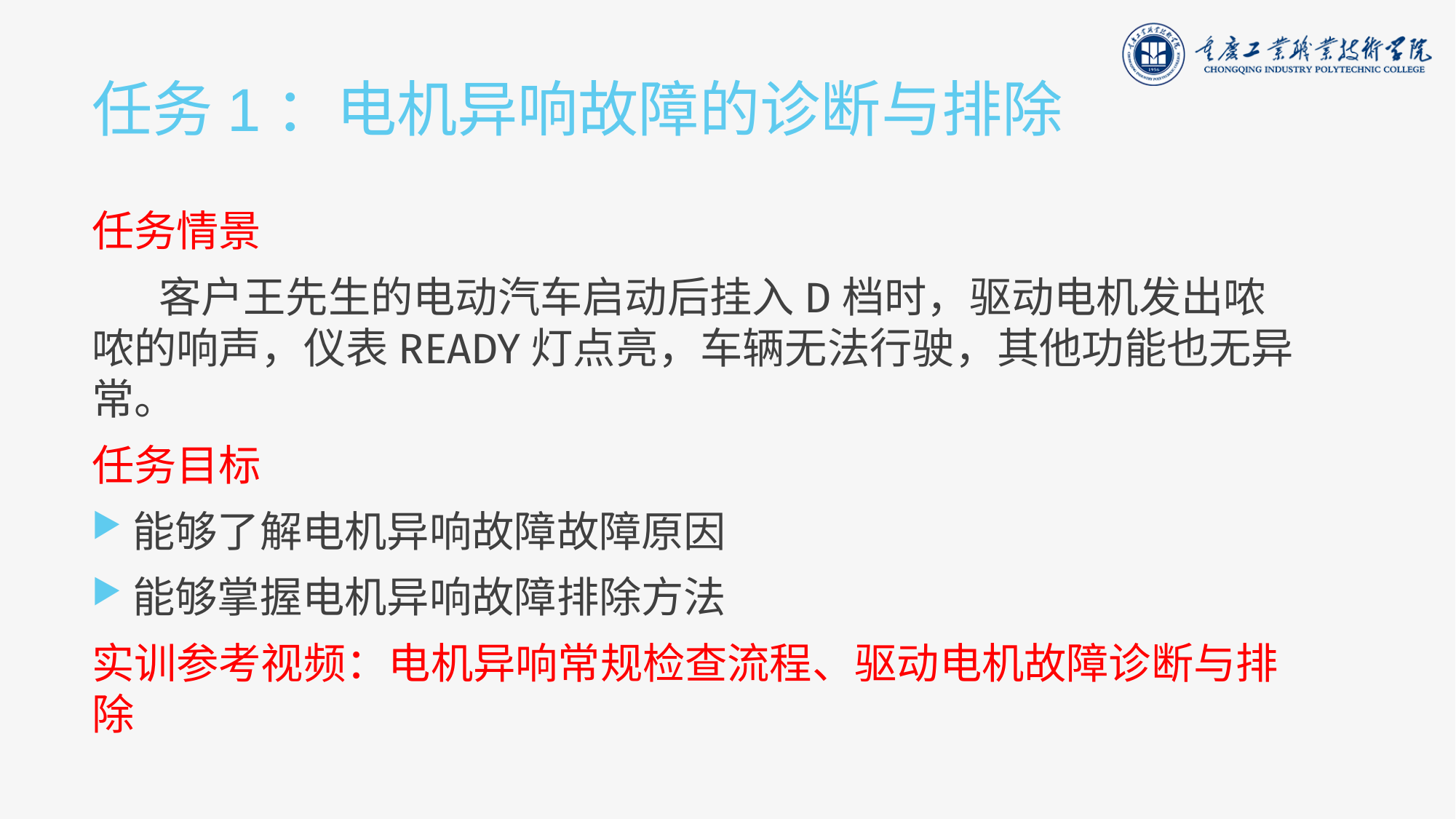

# 任务1：电机异响故障的诊断与排除
任务情景
      客户王先生的电动汽车启动后挂入D档时，驱动电机发出哝哝的响声，仪表READY灯点亮，车辆无法行驶，其他功能也无异常。
任务目标
能够了解电机异响故障故障原因
能够掌握电机异响故障排除方法
实训参考视频：电机异响常规检查流程、驱动电机故障诊断与排除